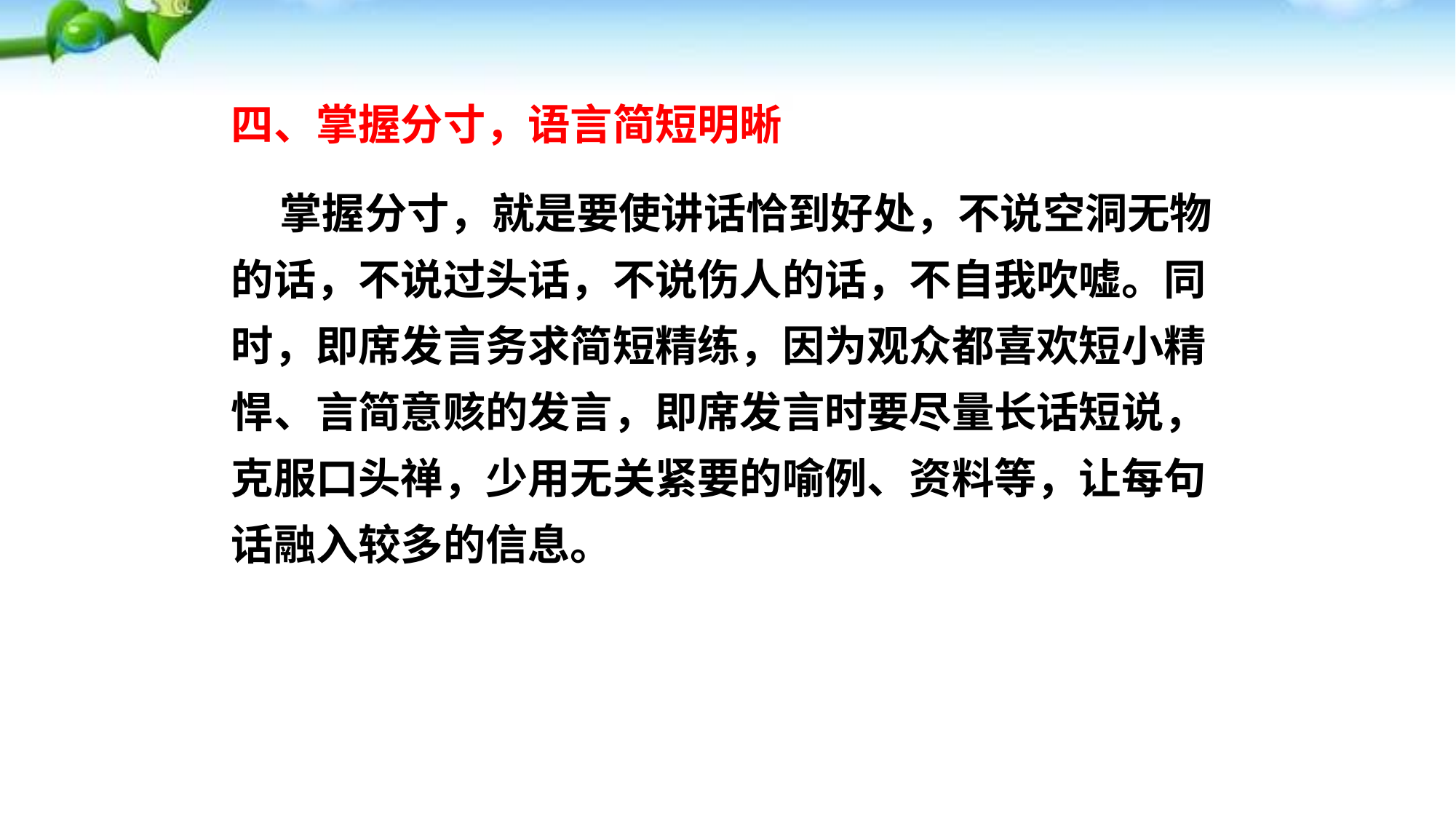

四、掌握分寸，语言简短明晰
    掌握分寸，就是要使讲话恰到好处，不说空洞无物的话，不说过头话，不说伤人的话，不自我吹嘘。同时，即席发言务求简短精练，因为观众都喜欢短小精悍、言简意赅的发言，即席发言时要尽量长话短说，克服口头禅，少用无关紧要的喻例、资料等，让每句话融入较多的信息。